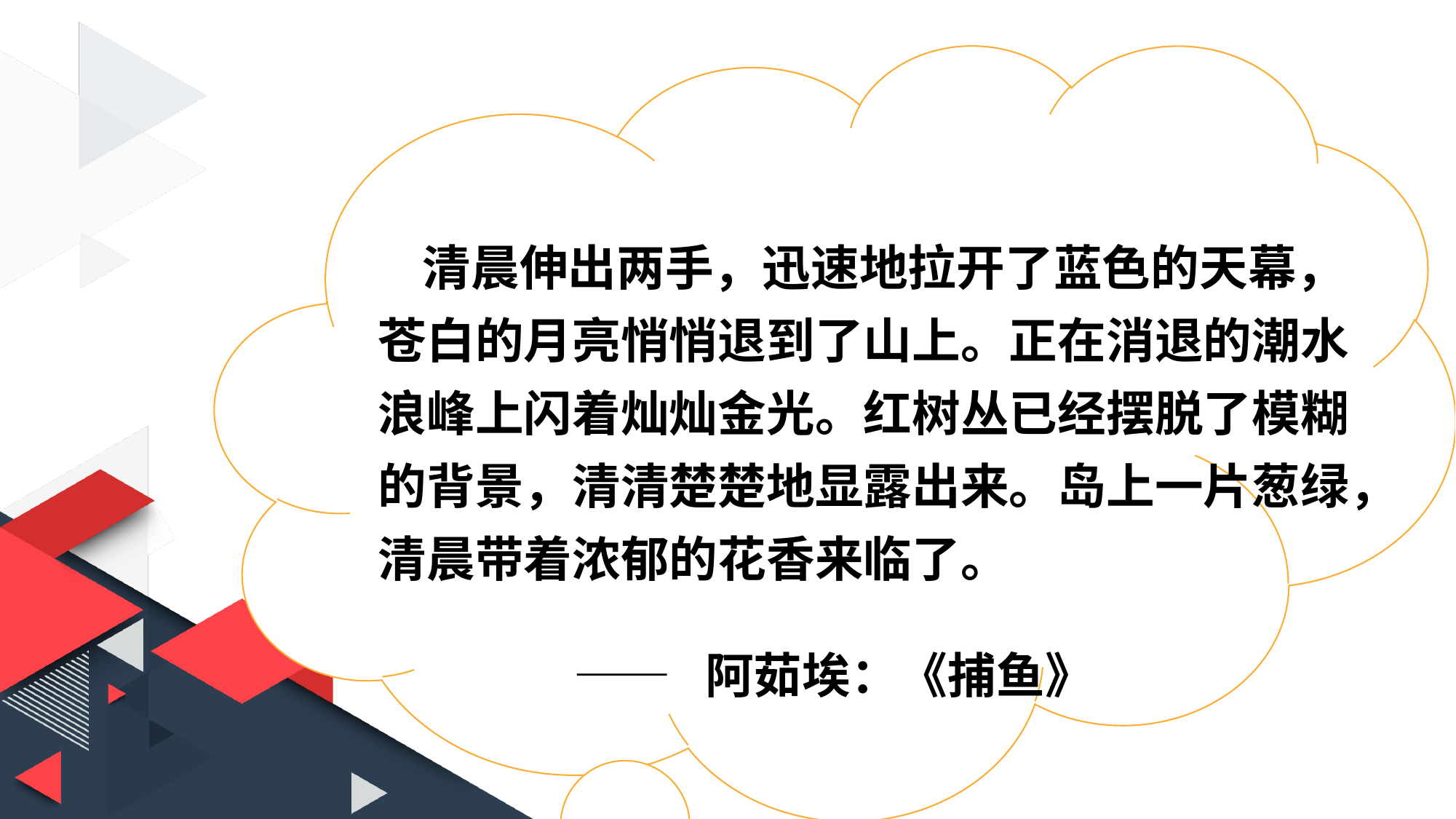

清晨伸出两手，迅速地拉开了蓝色的天幕，苍白的月亮悄悄退到了山上。正在消退的潮水浪峰上闪着灿灿金光。红树丛已经摆脱了模糊的背景，清清楚楚地显露出来。岛上一片葱绿，清晨带着浓郁的花香来临了。

                  ——  阿茹埃：《捕鱼》